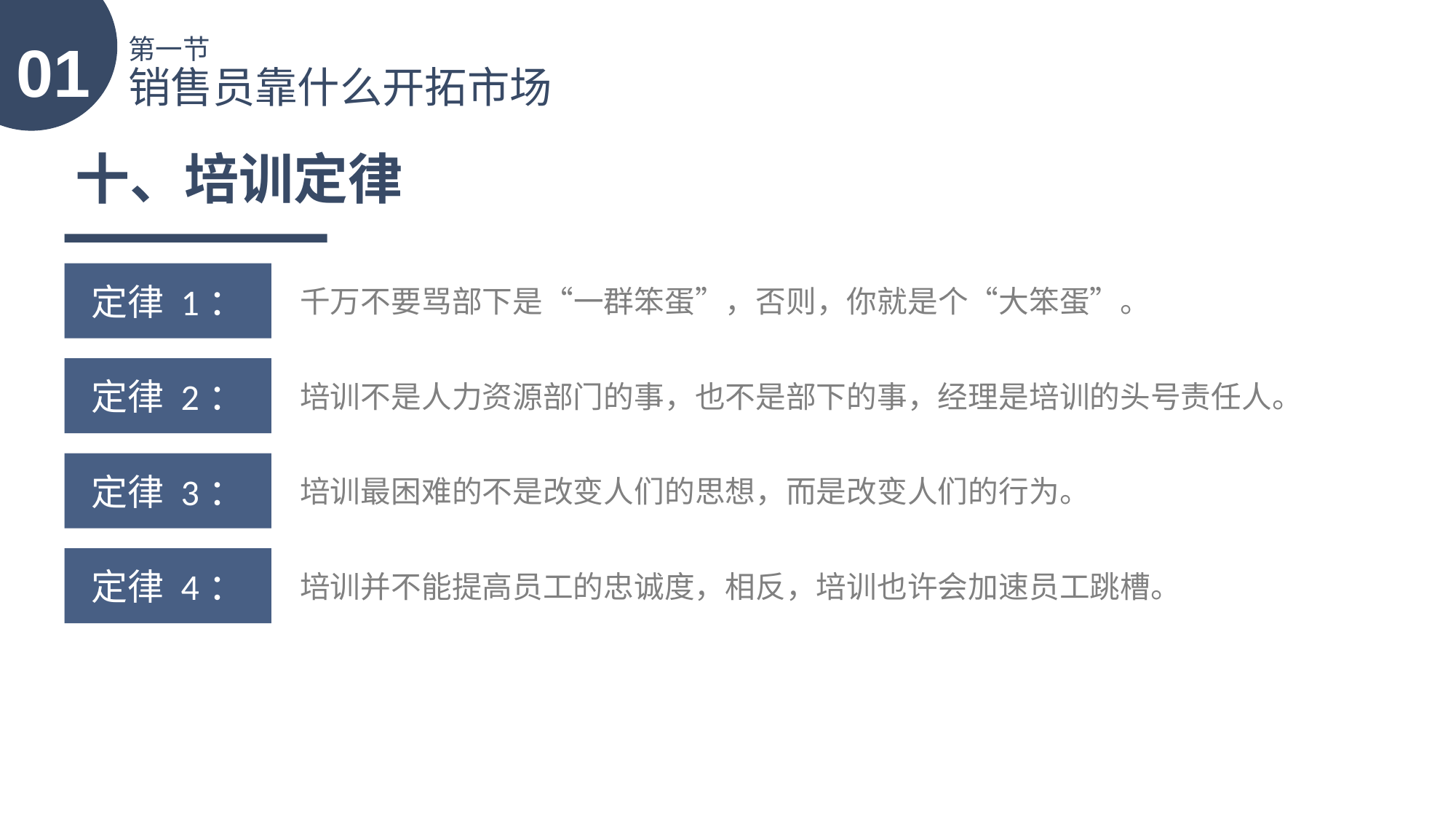

01
第一节
销售员靠什么开拓市场
十、培训定律

定律 1：
千万不要骂部下是“一群笨蛋”，否则，你就是个“大笨蛋”。
定律 2：
培训不是人力资源部门的事，也不是部下的事，经理是培训的头号责任人。
定律 3：
培训最困难的不是改变人们的思想，而是改变人们的行为。
定律 4：
培训并不能提高员工的忠诚度，相反，培训也许会加速员工跳槽。